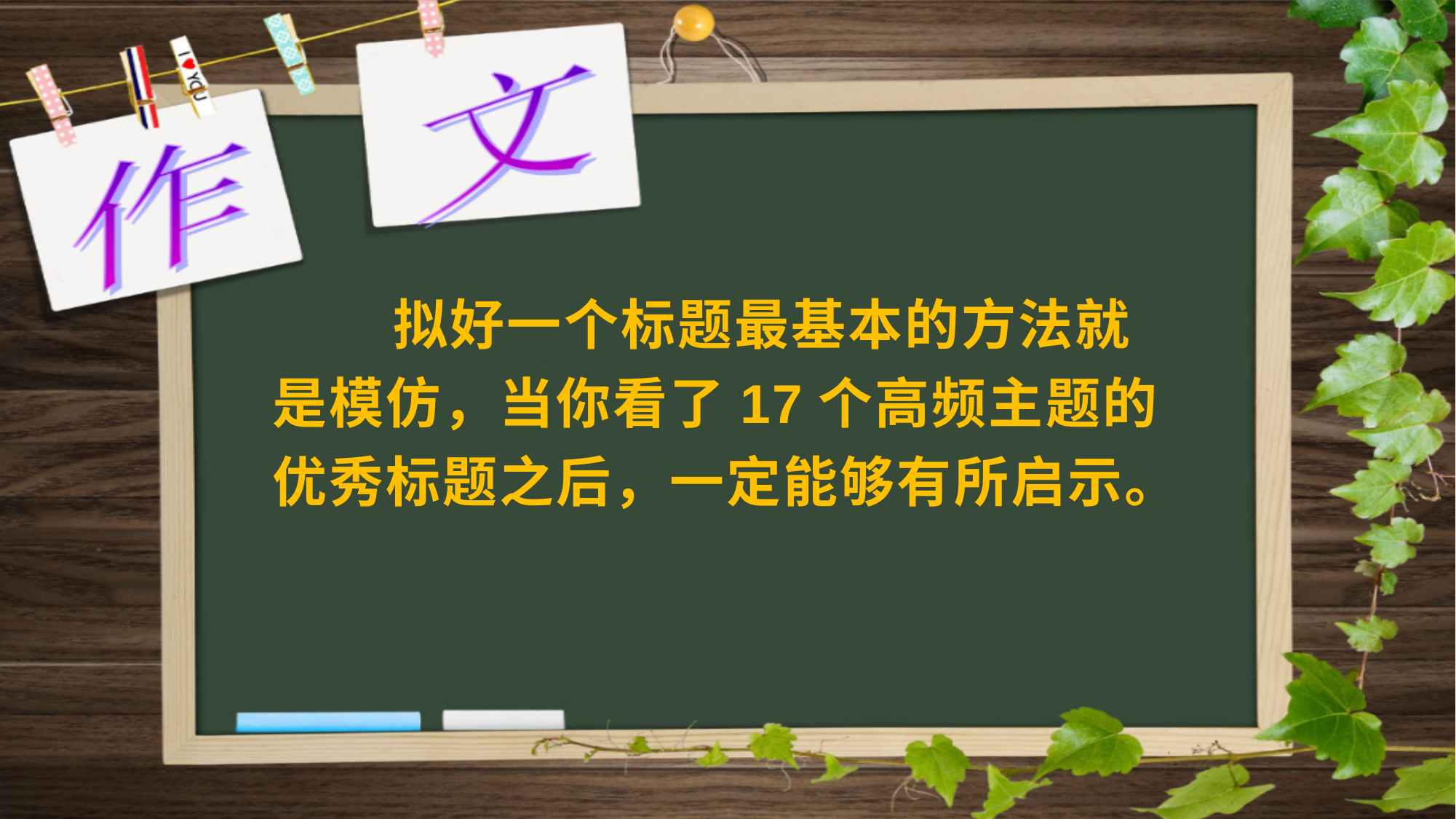

拟好一个标题最基本的方法就是模仿，当你看了17个高频主题的优秀标题之后，一定能够有所启示。